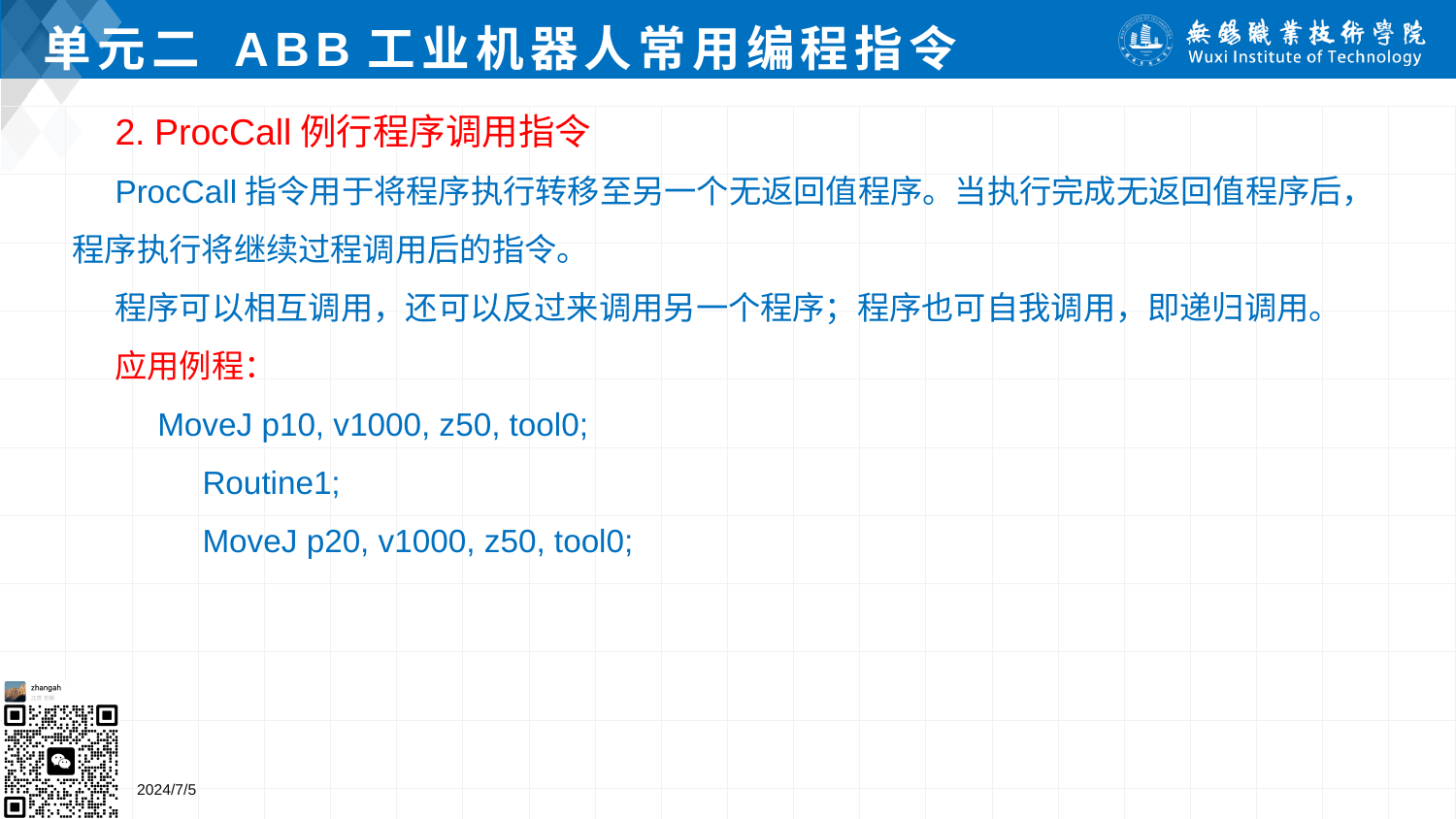

# 单元二 ABB工业机器人常用编程指令
2. ProcCall例行程序调用指令
ProcCall指令用于将程序执行转移至另一个无返回值程序。当执行完成无返回值程序后，程序执行将继续过程调用后的指令。
程序可以相互调用，还可以反过来调用另一个程序；程序也可自我调用，即递归调用。
应用例程：
MoveJ p10, v1000, z50, tool0;
     Routine1;
     MoveJ p20, v1000, z50, tool0;
2024/7/5